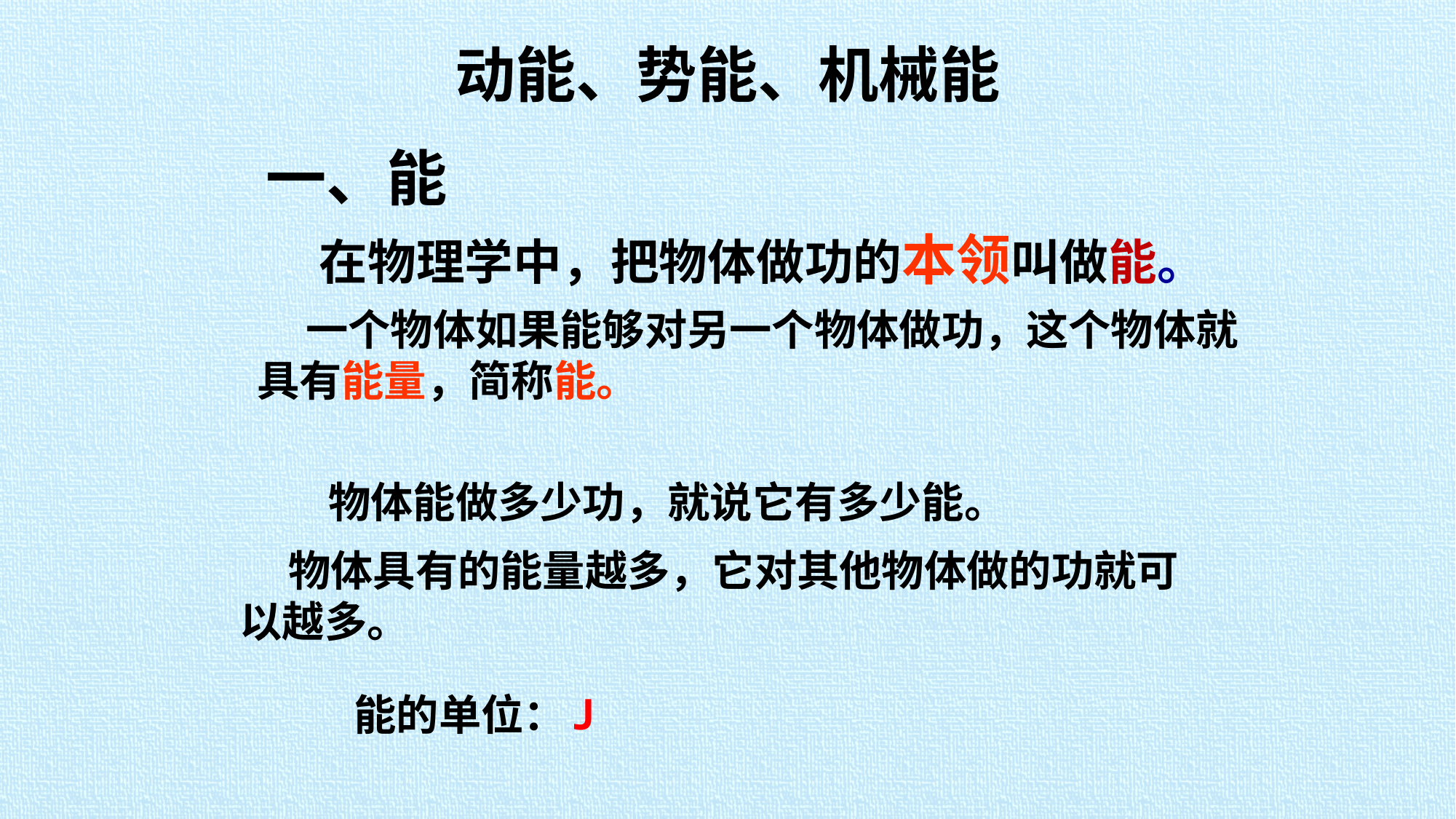

动能、势能、机械能
一、能
   在物理学中，把物体做功的本领叫做能。
    一个物体如果能够对另一个物体做功，这个物体就具有能量，简称能。
 物体能做多少功，就说它有多少能。
    物体具有的能量越多，它对其他物体做的功就可以越多。
J
 能的单位：